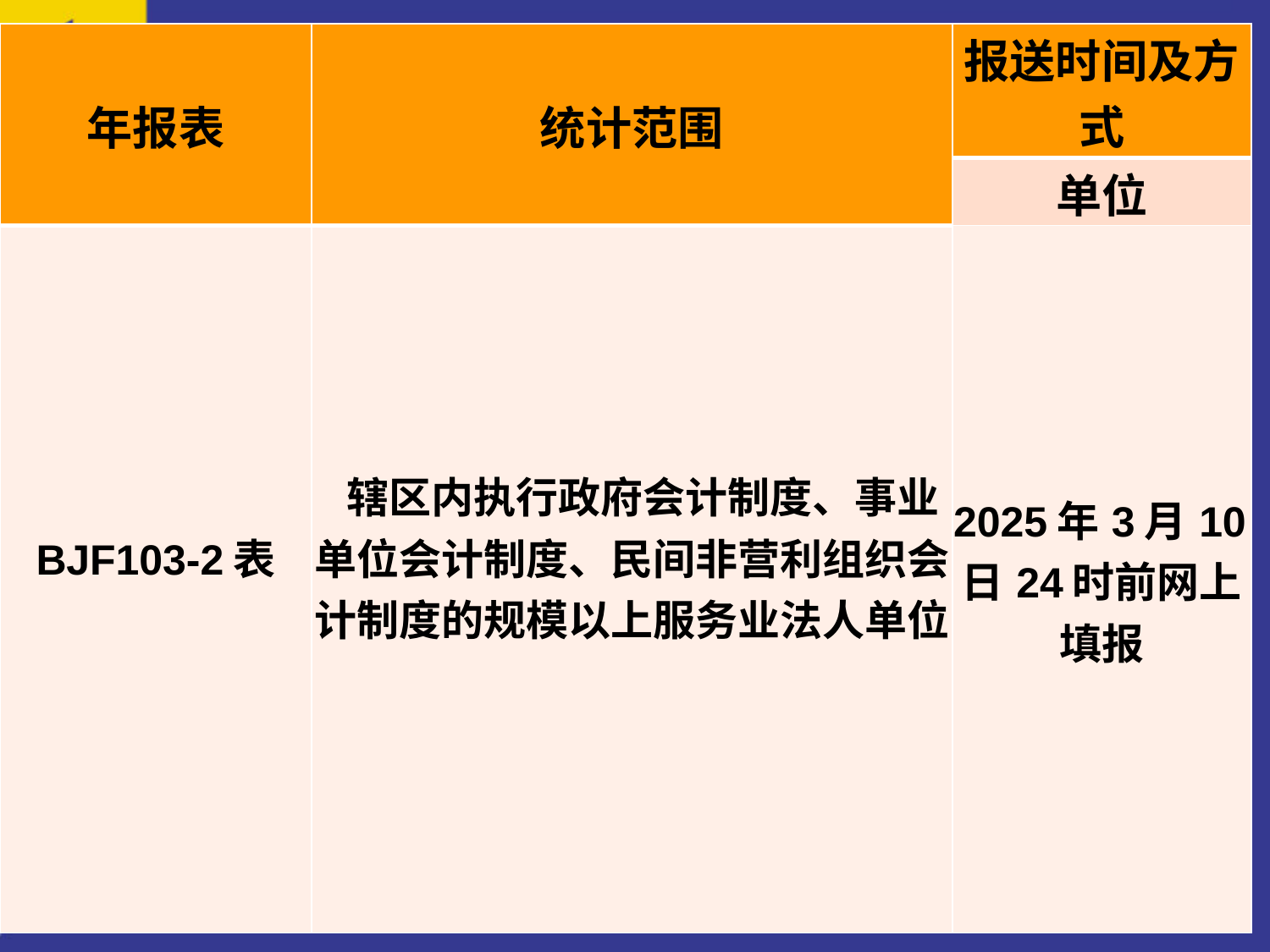

| 年报表 | 统计范围 | 报送时间及方式 |
| --- | --- | --- |
|  |  | 单位 |
| BJF103-2表 | 辖区内执行政府会计制度、事业单位会计制度、民间非营利组织会计制度的规模以上服务业法人单位 | 2025年3月10日24时前网上填报 |
#